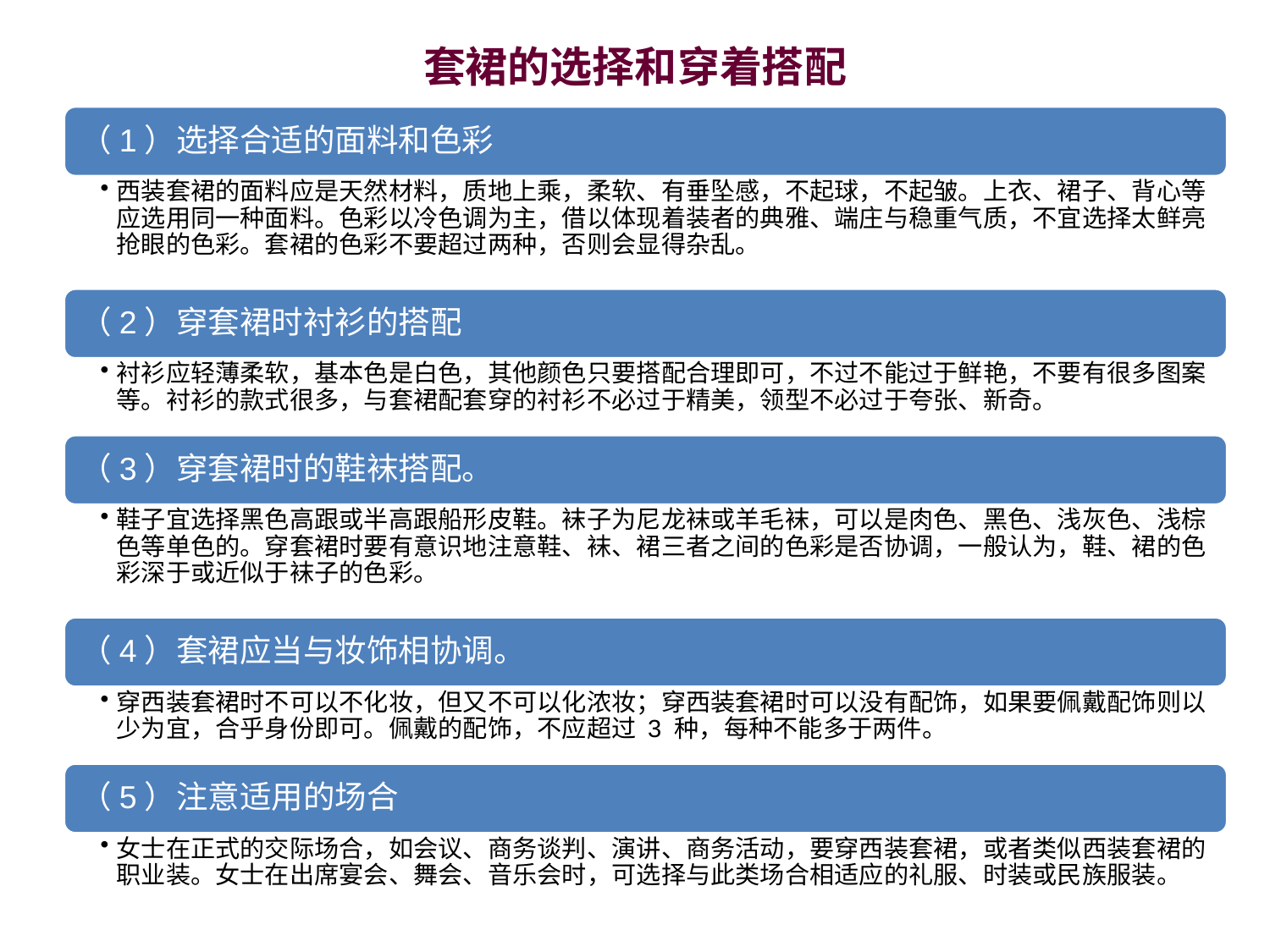

# 套裙的选择和穿着搭配
（1）选择合适的面料和色彩
西装套裙的面料应是天然材料，质地上乘，柔软、有垂坠感，不起球，不起皱。上衣、裙子、背心等应选用同一种面料。色彩以冷色调为主，借以体现着装者的典雅、端庄与稳重气质，不宜选择太鲜亮抢眼的色彩。套裙的色彩不要超过两种，否则会显得杂乱。
（2）穿套裙时衬衫的搭配
衬衫应轻薄柔软，基本色是白色，其他颜色只要搭配合理即可，不过不能过于鲜艳，不要有很多图案等。衬衫的款式很多，与套裙配套穿的衬衫不必过于精美，领型不必过于夸张、新奇。
（3）穿套裙时的鞋袜搭配。
鞋子宜选择黑色高跟或半高跟船形皮鞋。袜子为尼龙袜或羊毛袜，可以是肉色、黑色、浅灰色、浅棕色等单色的。穿套裙时要有意识地注意鞋、袜、裙三者之间的色彩是否协调，一般认为，鞋、裙的色彩深于或近似于袜子的色彩。
（4）套裙应当与妆饰相协调。
穿西装套裙时不可以不化妆，但又不可以化浓妆；穿西装套裙时可以没有配饰，如果要佩戴配饰则以少为宜，合乎身份即可。佩戴的配饰，不应超过 3 种，每种不能多于两件。
（5）注意适用的场合
女士在正式的交际场合，如会议、商务谈判、演讲、商务活动，要穿西装套裙，或者类似西装套裙的职业装。女士在出席宴会、舞会、音乐会时，可选择与此类场合相适应的礼服、时装或民族服装。